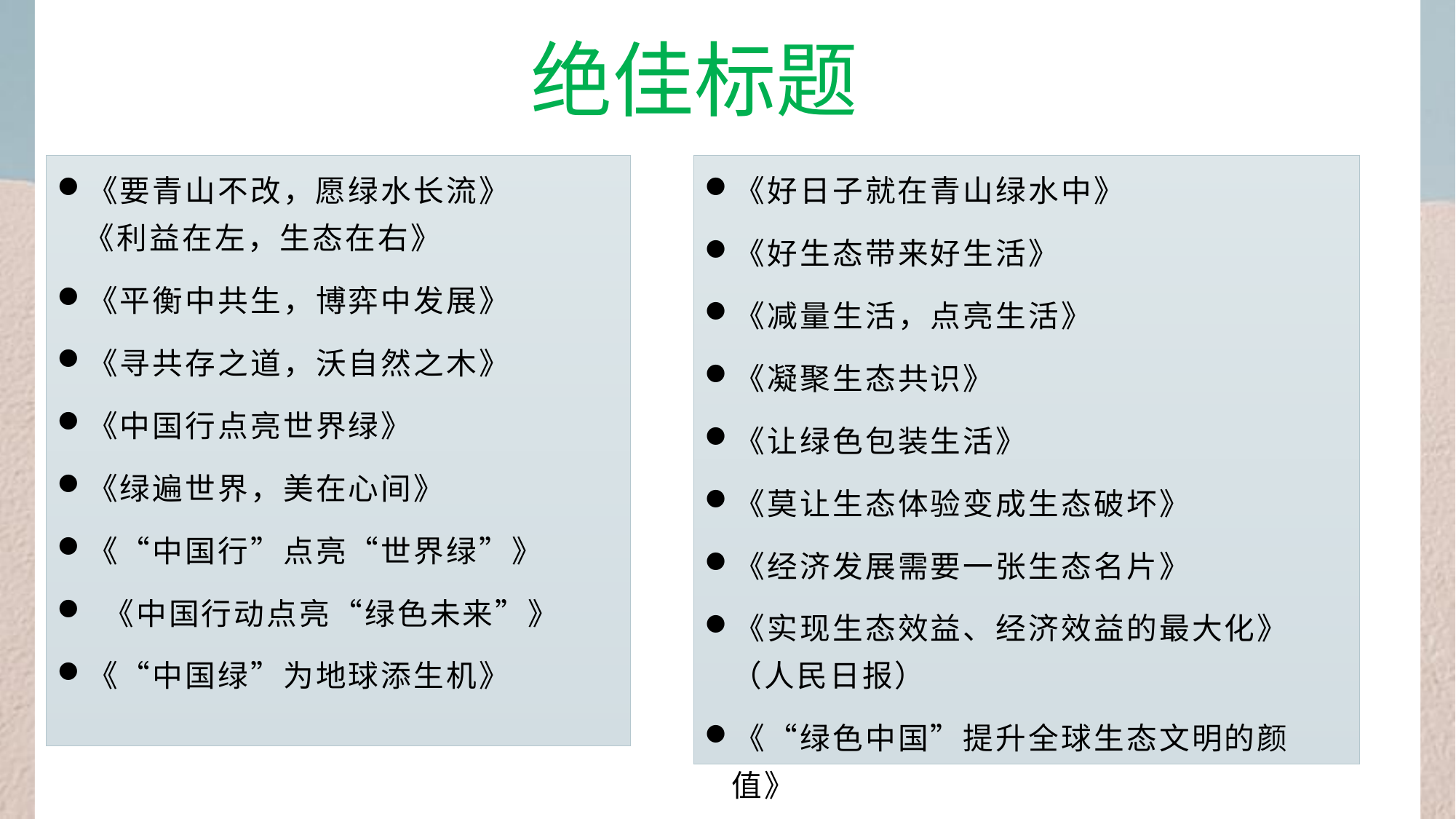

绝佳标题
《要青山不改，愿绿水长流》    
《利益在左，生态在右》
《平衡中共生，博弈中发展》
《寻共存之道，沃自然之木》
《中国行点亮世界绿》
《绿遍世界，美在心间》
《“中国行”点亮“世界绿”》
 《中国行动点亮“绿色未来”》
《“中国绿”为地球添生机》

《好日子就在青山绿水中》
《好生态带来好生活》
《减量生活，点亮生活》
《凝聚生态共识》
《让绿色包装生活》
《莫让生态体验变成生态破坏》
《经济发展需要一张生态名片》
《实现生态效益、经济效益的最大化》（人民日报）
《“绿色中国”提升全球生态文明的颜值》